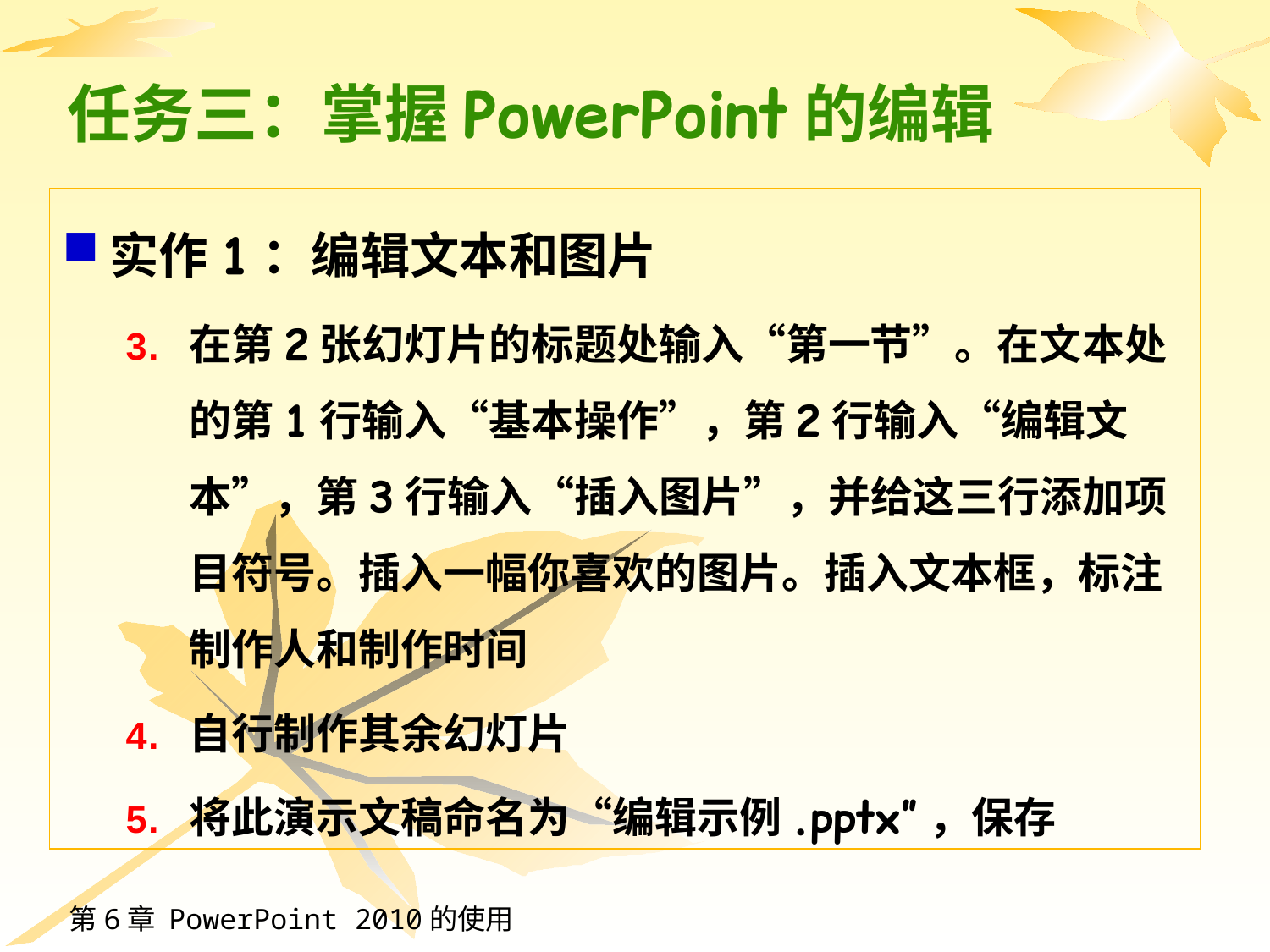

# 任务三：掌握PowerPoint的编辑
实作1：编辑文本和图片
在第2张幻灯片的标题处输入“第一节”。在文本处的第1行输入“基本操作”，第2行输入“编辑文本”，第3行输入“插入图片”，并给这三行添加项目符号。插入一幅你喜欢的图片。插入文本框，标注制作人和制作时间
自行制作其余幻灯片
将此演示文稿命名为“编辑示例.pptx”，保存